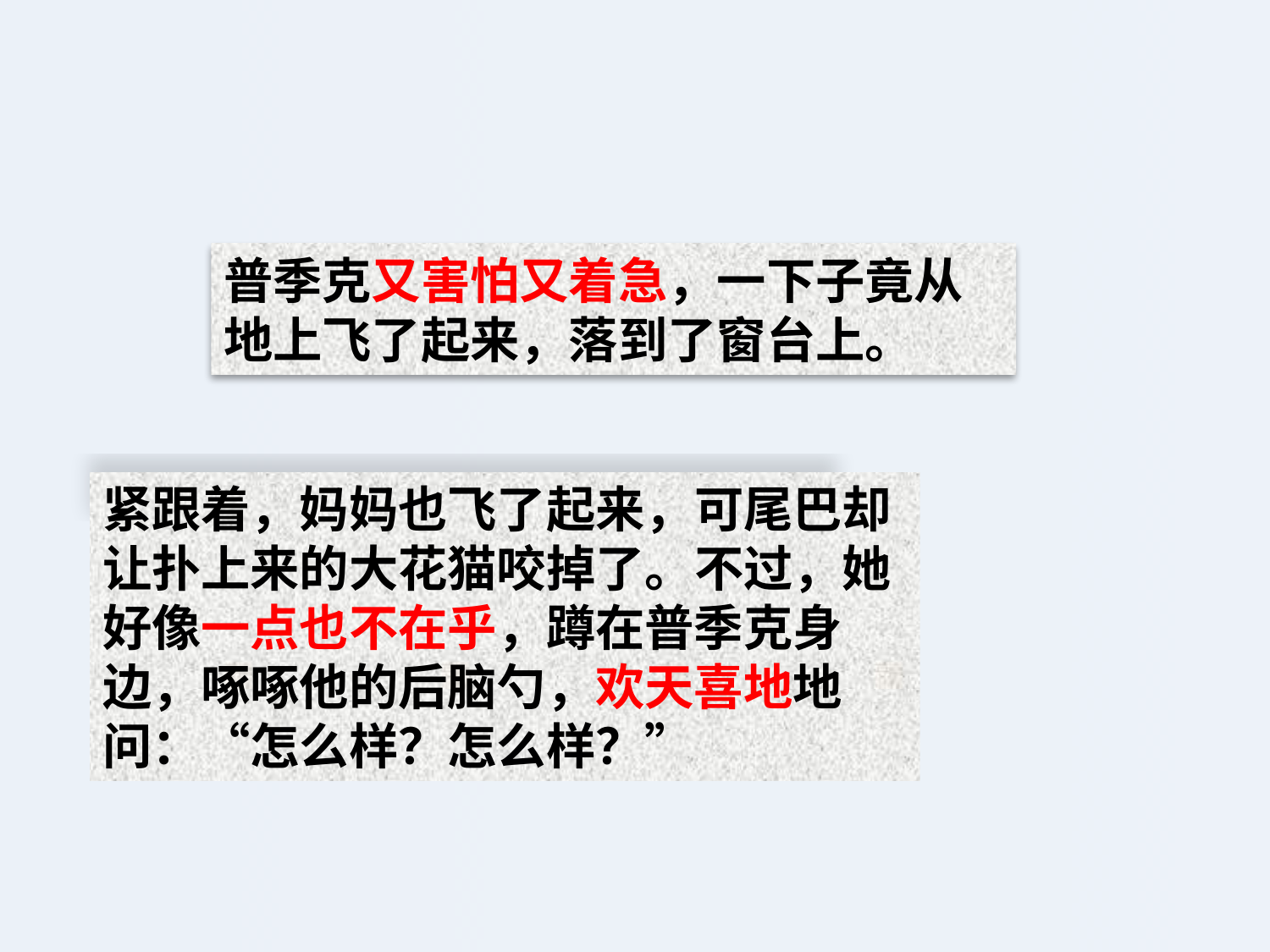

普季克又害怕又着急，一下子竟从地上飞了起来，落到了窗台上。
紧跟着，妈妈也飞了起来，可尾巴却让扑上来的大花猫咬掉了。不过，她好像一点也不在乎，蹲在普季克身边，啄啄他的后脑勺，欢天喜地地问：“怎么样？怎么样？”